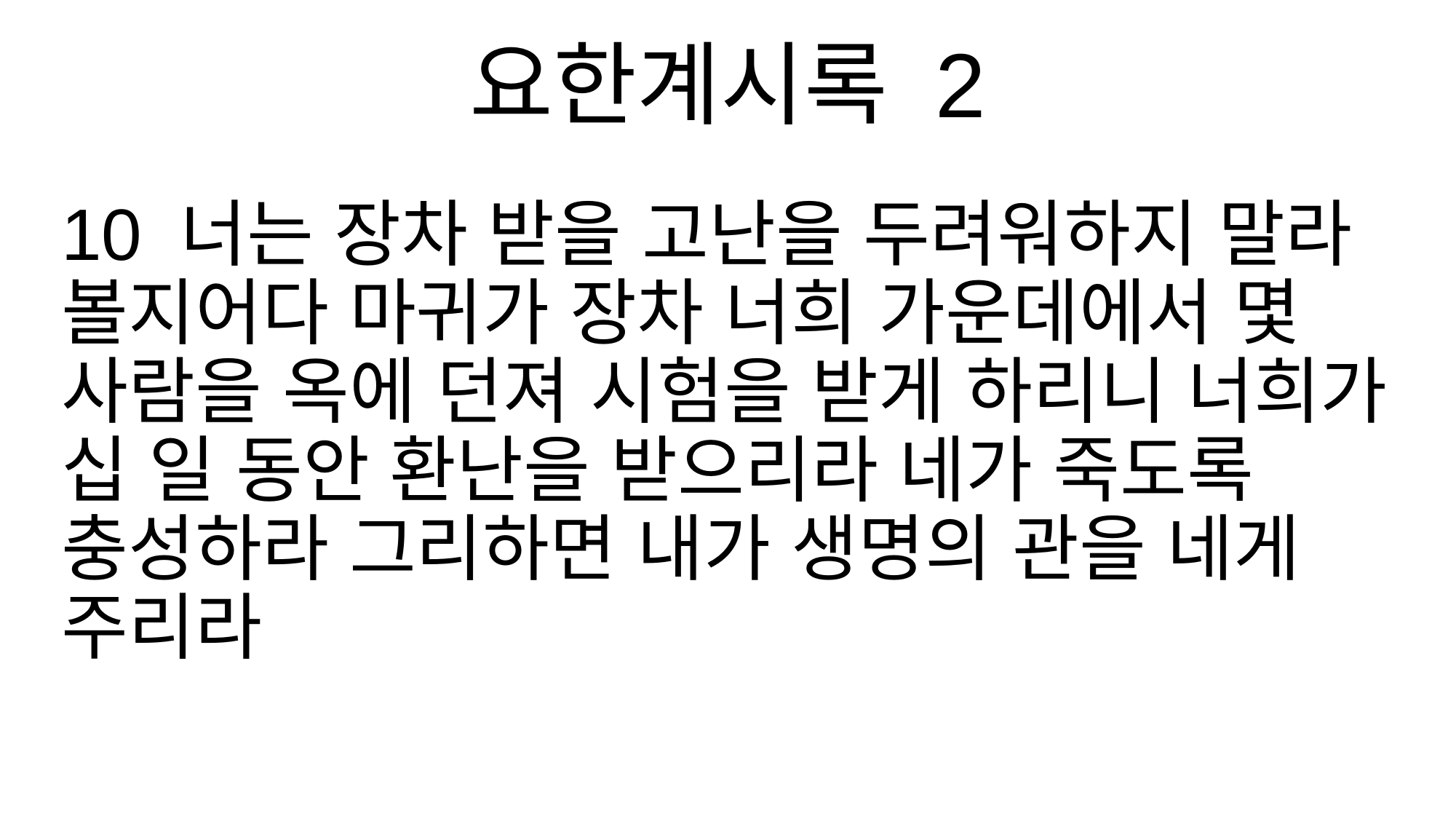

요한계시록 2
10 너는 장차 받을 고난을 두려워하지 말라 볼지어다 마귀가 장차 너희 가운데에서 몇 사람을 옥에 던져 시험을 받게 하리니 너희가 십 일 동안 환난을 받으리라 네가 죽도록 충성하라 그리하면 내가 생명의 관을 네게 주리라